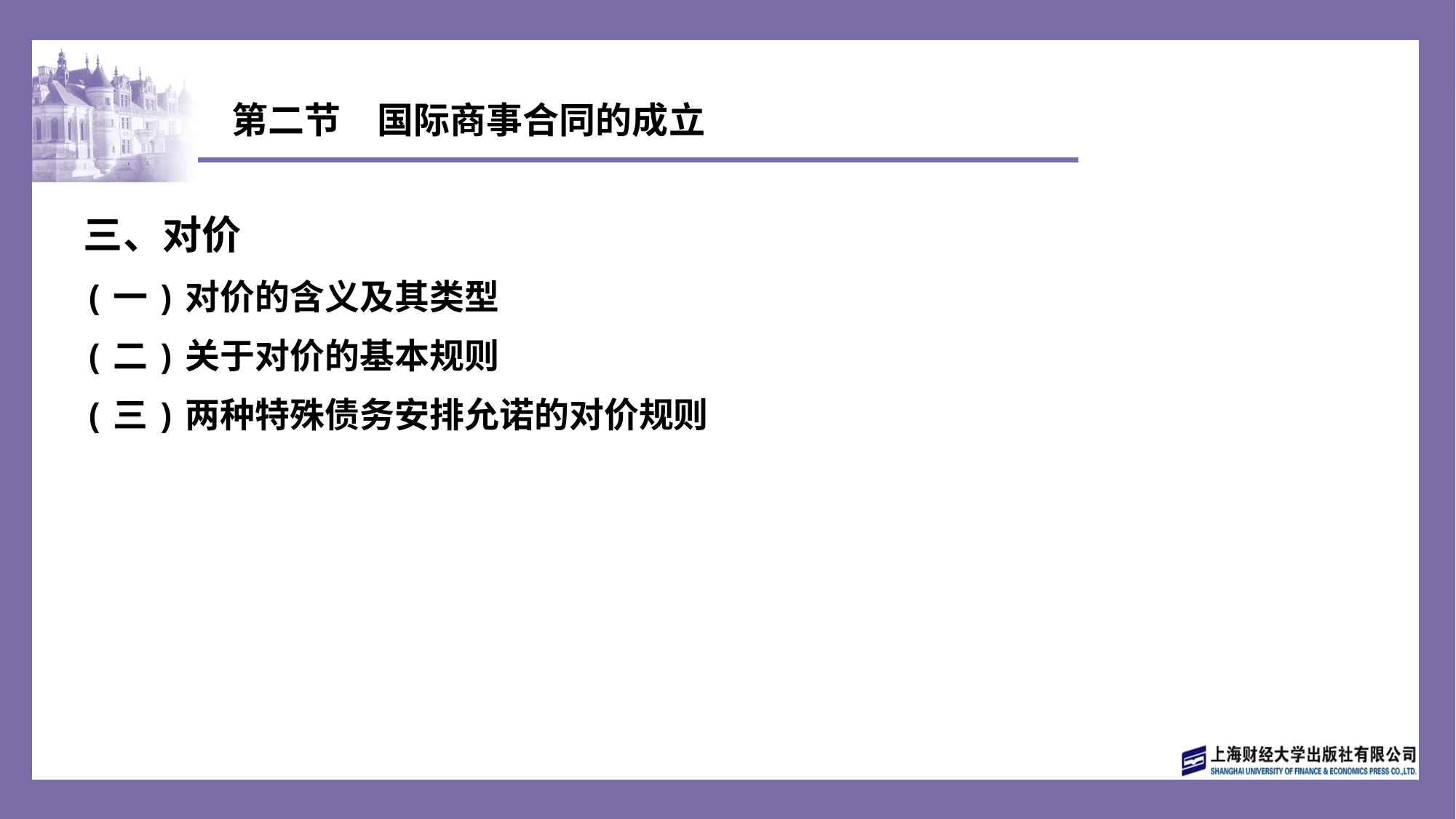

# 第二节　国际商事合同的成立
三、对价
(一)对价的含义及其类型
(二)关于对价的基本规则
(三)两种特殊债务安排允诺的对价规则